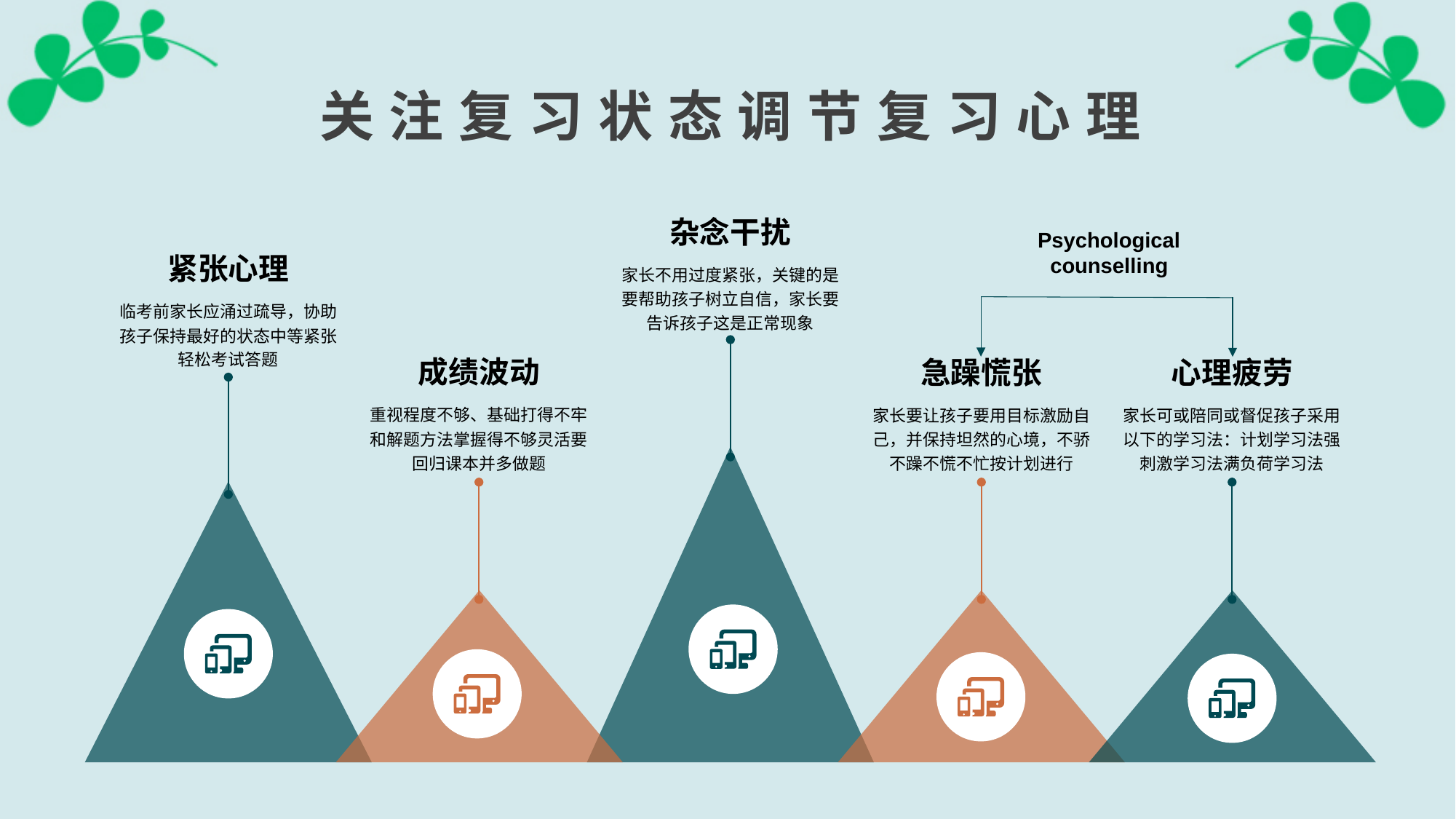

关注复习状态调节复习心理
杂念干扰
Psychological counselling
紧张心理
家长不用过度紧张，关键的是要帮助孩子树立自信，家长要告诉孩子这是正常现象
临考前家长应涌过疏导，协助孩子保持最好的状态中等紧张轻松考试答题
成绩波动
急躁慌张
心理疲劳
重视程度不够、基础打得不牢和解题方法掌握得不够灵活要回归课本并多做题
家长要让孩子要用目标激励自己，并保持坦然的心境，不骄不躁不慌不忙按计划进行
家长可或陪同或督促孩子采用以下的学习法：计划学习法强刺激学习法满负荷学习法